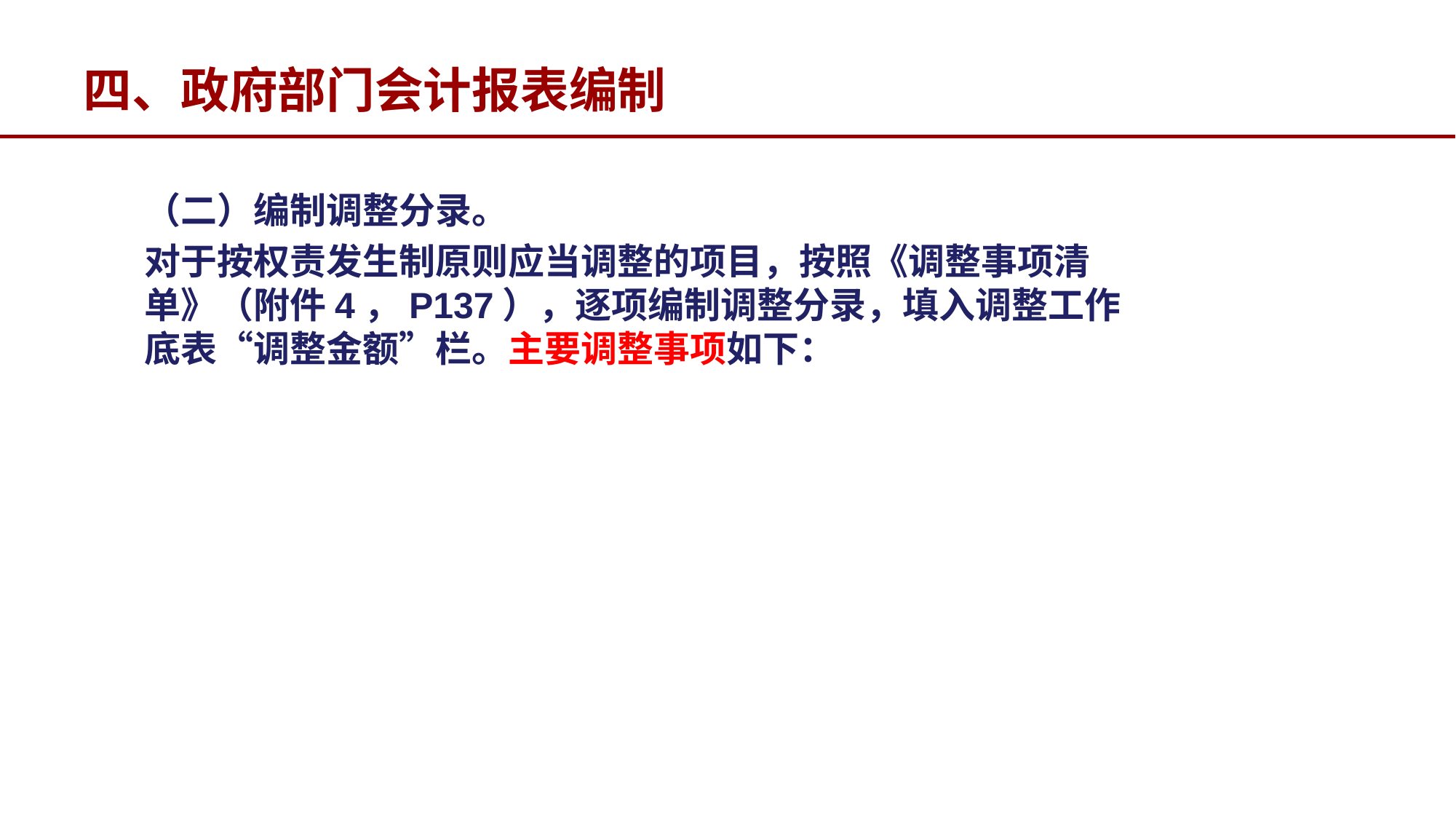

# 四、政府部门会计报表编制
（二）编制调整分录。
对于按权责发生制原则应当调整的项目，按照《调整事项清单》（附件4，P137），逐项编制调整分录，填入调整工作底表“调整金额”栏。主要调整事项如下：

69